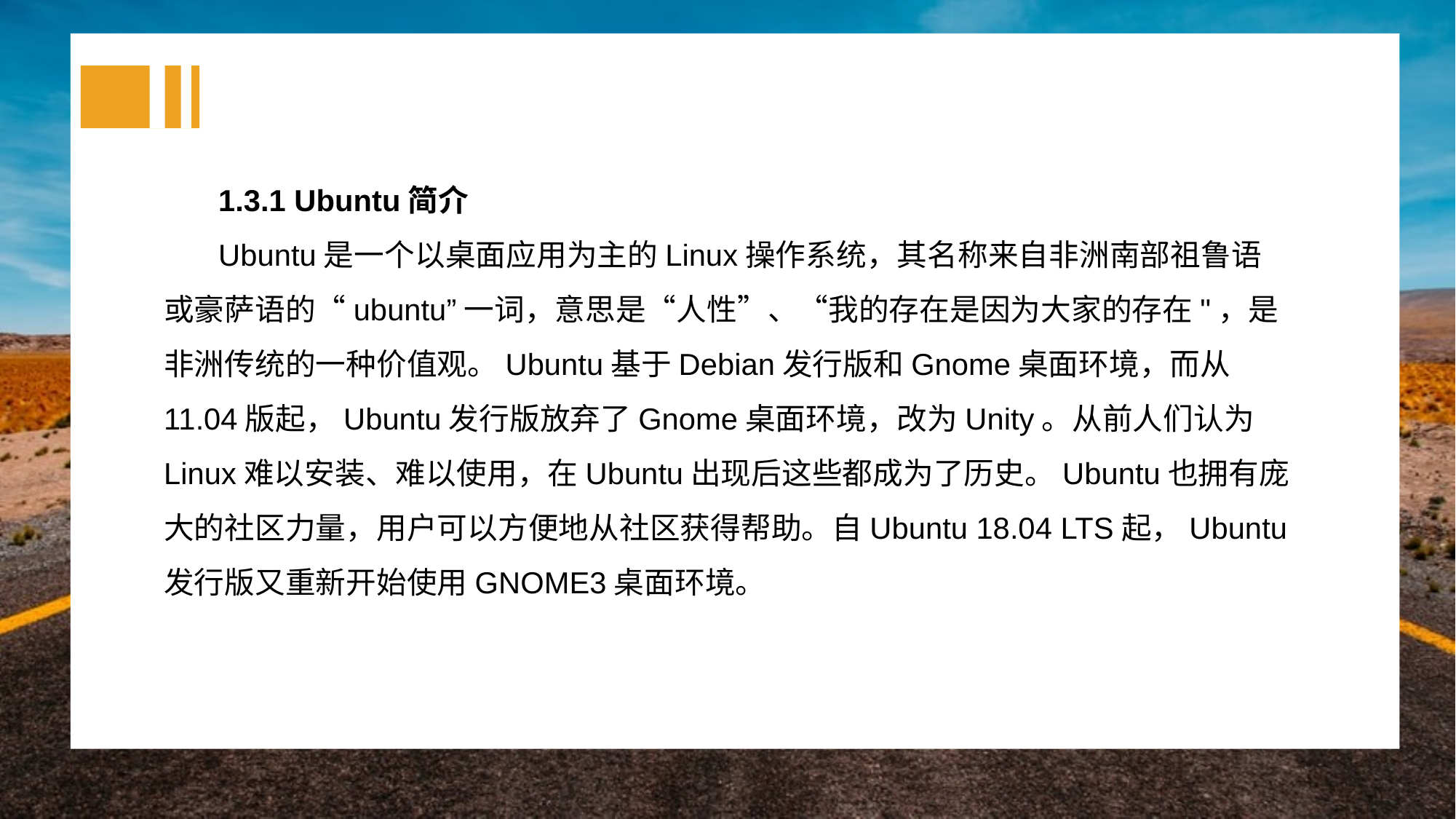

1.3.1 Ubuntu简介
Ubuntu是一个以桌面应用为主的Linux操作系统，其名称来自非洲南部祖鲁语或豪萨语的“ubuntu”一词，意思是“人性”、“我的存在是因为大家的存在"，是非洲传统的一种价值观。Ubuntu基于Debian发行版和Gnome桌面环境，而从11.04版起，Ubuntu发行版放弃了Gnome桌面环境，改为Unity。从前人们认为Linux难以安装、难以使用，在Ubuntu出现后这些都成为了历史。Ubuntu也拥有庞大的社区力量，用户可以方便地从社区获得帮助。自Ubuntu 18.04 LTS起，Ubuntu发行版又重新开始使用GNOME3桌面环境。